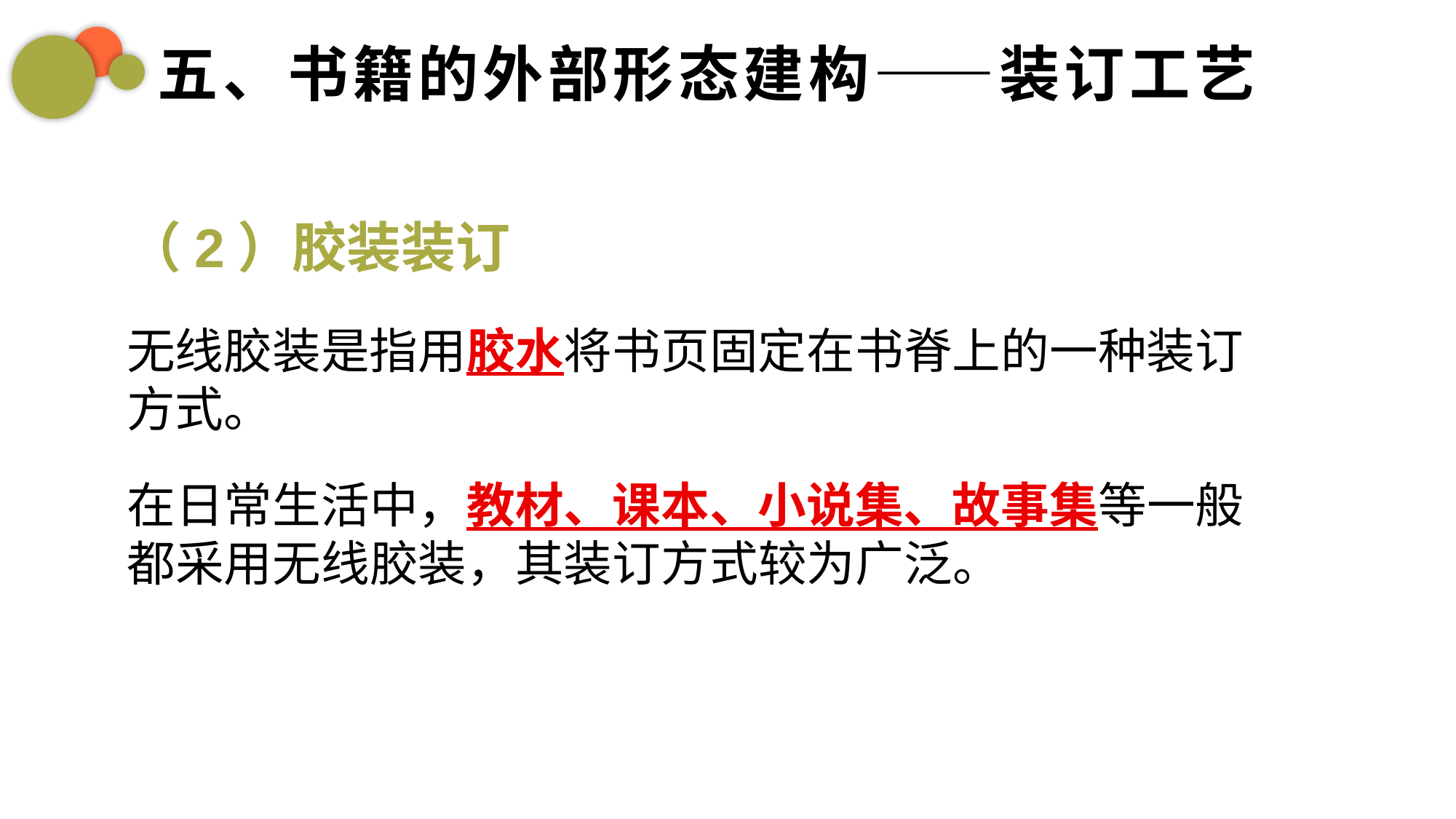

五、书籍的外部形态建构——装订工艺
（2）胶装装订
无线胶装是指用胶水将书页固定在书脊上的一种装订方式。
在日常生活中，教材、课本、小说集、故事集等一般都采用无线胶装，其装订方式较为广泛。